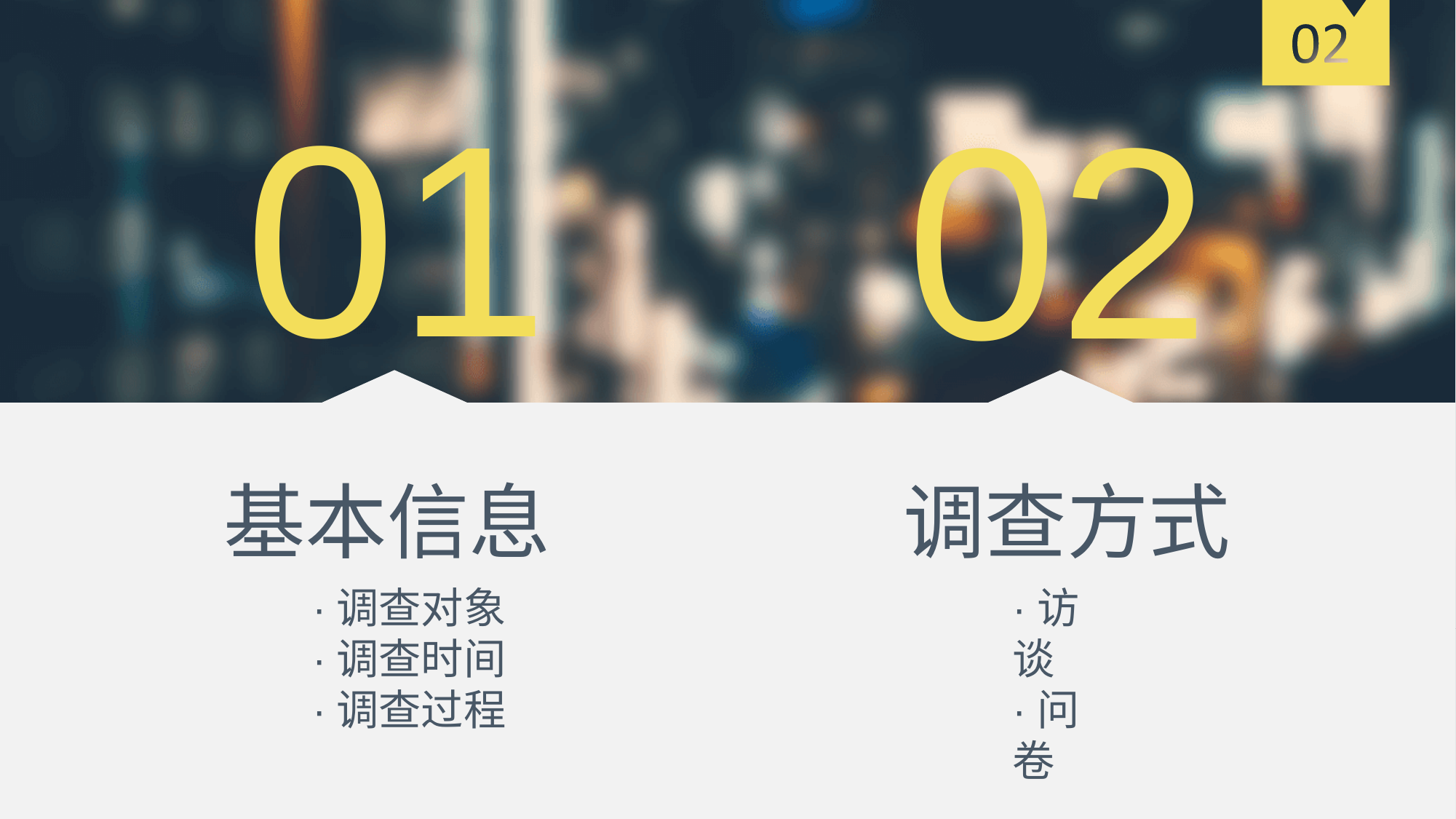

01
02

基本信息
调查方式
·调查对象
·调查时间
·调查过程
·访谈
·问卷